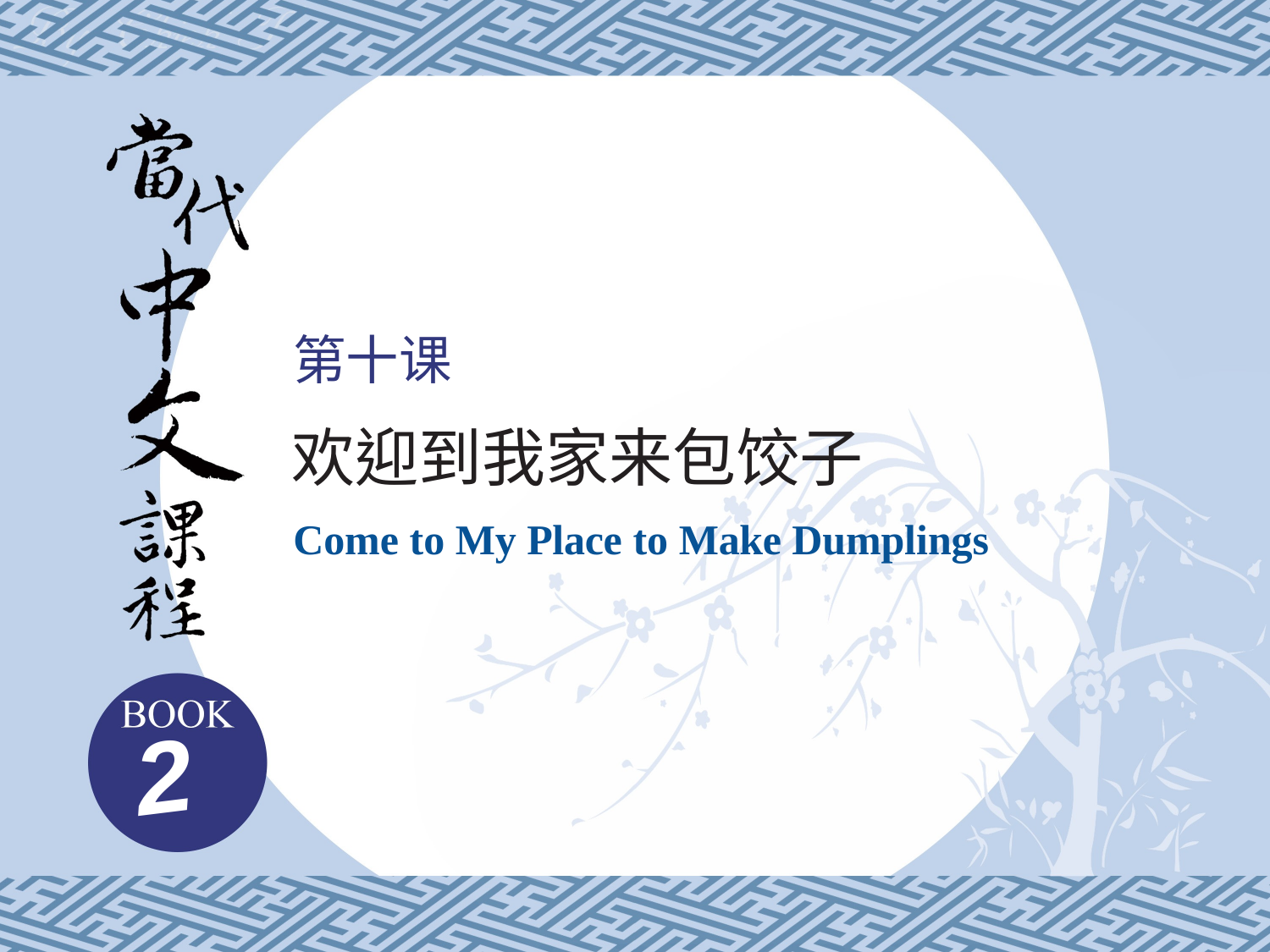

第十课
欢迎到我家来包饺子
Come to My Place to Make Dumplings
2